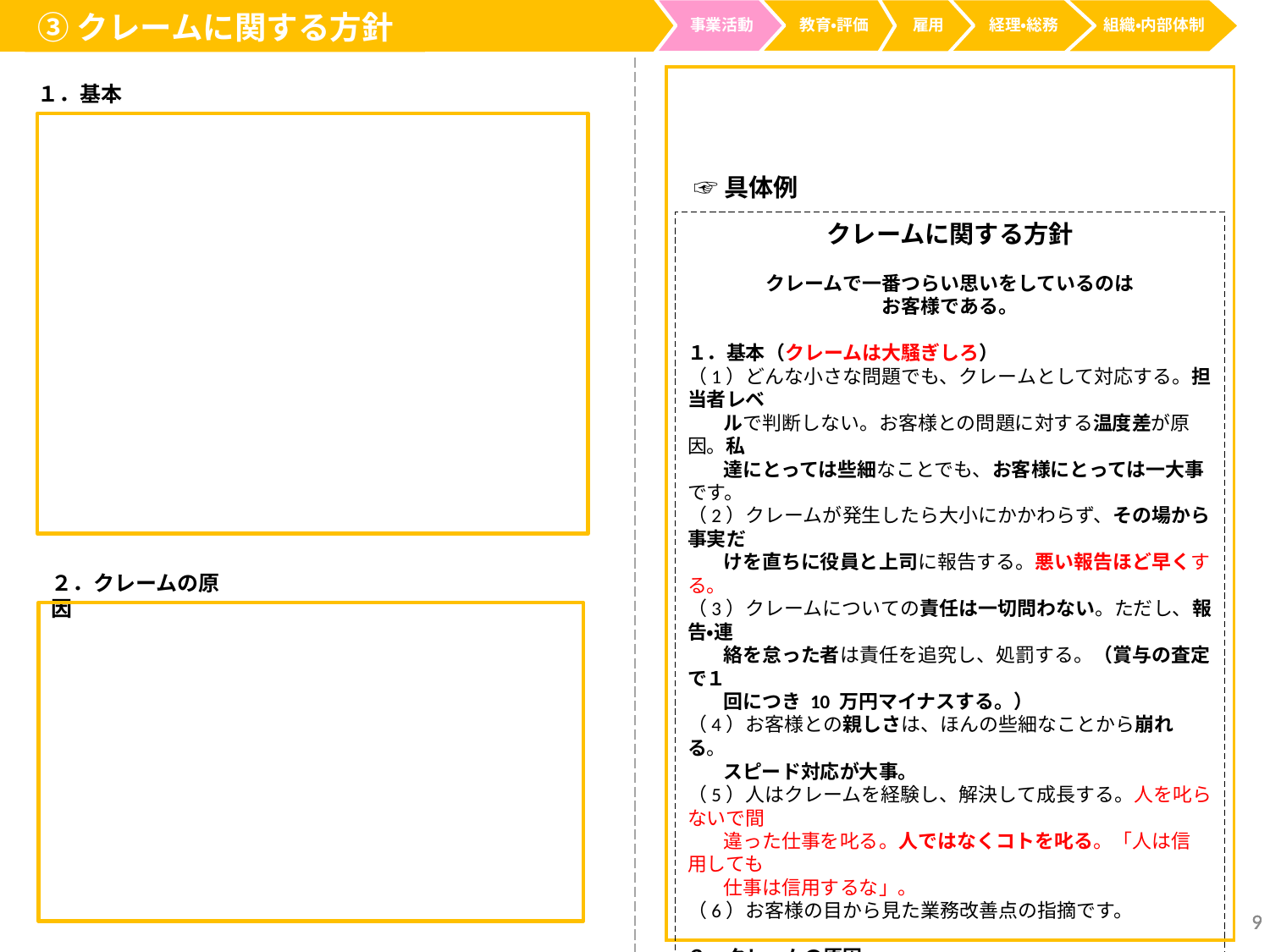

事業活動
経理・総務
教育・評価
雇用
組織・内部体制
③クレームに関する方針

１．基本

☞具体例
クレームに関する方針

クレームで一番つらい思いをしているのは
お客様である。

１．基本（クレームは大騒ぎしろ）
（1）どんな小さな問題でも、クレームとして対応する。担当者レベ
       ルで判断しない。お客様との問題に対する温度差が原因。私
       達にとっては些細なことでも、お客様にとっては一大事です。
（2）クレームが発生したら大小にかかわらず、その場から事実だ
       けを直ちに役員と上司に報告する。悪い報告ほど早くする。
（3）クレームについての責任は一切問わない。ただし、報告・連
       絡を怠った者は責任を追究し、処罰する。（賞与の査定で１
       回につき 10 万円マイナスする。）
（4）お客様との親しさは、ほんの些細なことから崩れる。
       スピード対応が大事。
（5）人はクレームを経験し、解決して成長する。人を叱らないで間
       違った仕事を叱る。人ではなくコトを叱る。「人は信 用しても
       仕事は信用するな」。
（6）お客様の目から見た業務改善点の指摘です。

２．クレームの原因
（1）クレームの原因は、いくつかの要因が重なっているが、
（2）手順ミス、思い違い、誤判断、検討不足等、個人に因るもの
       が多い。
（3）企業組織運営上の問題も考えられる。

２．クレームの原因

9
9
9